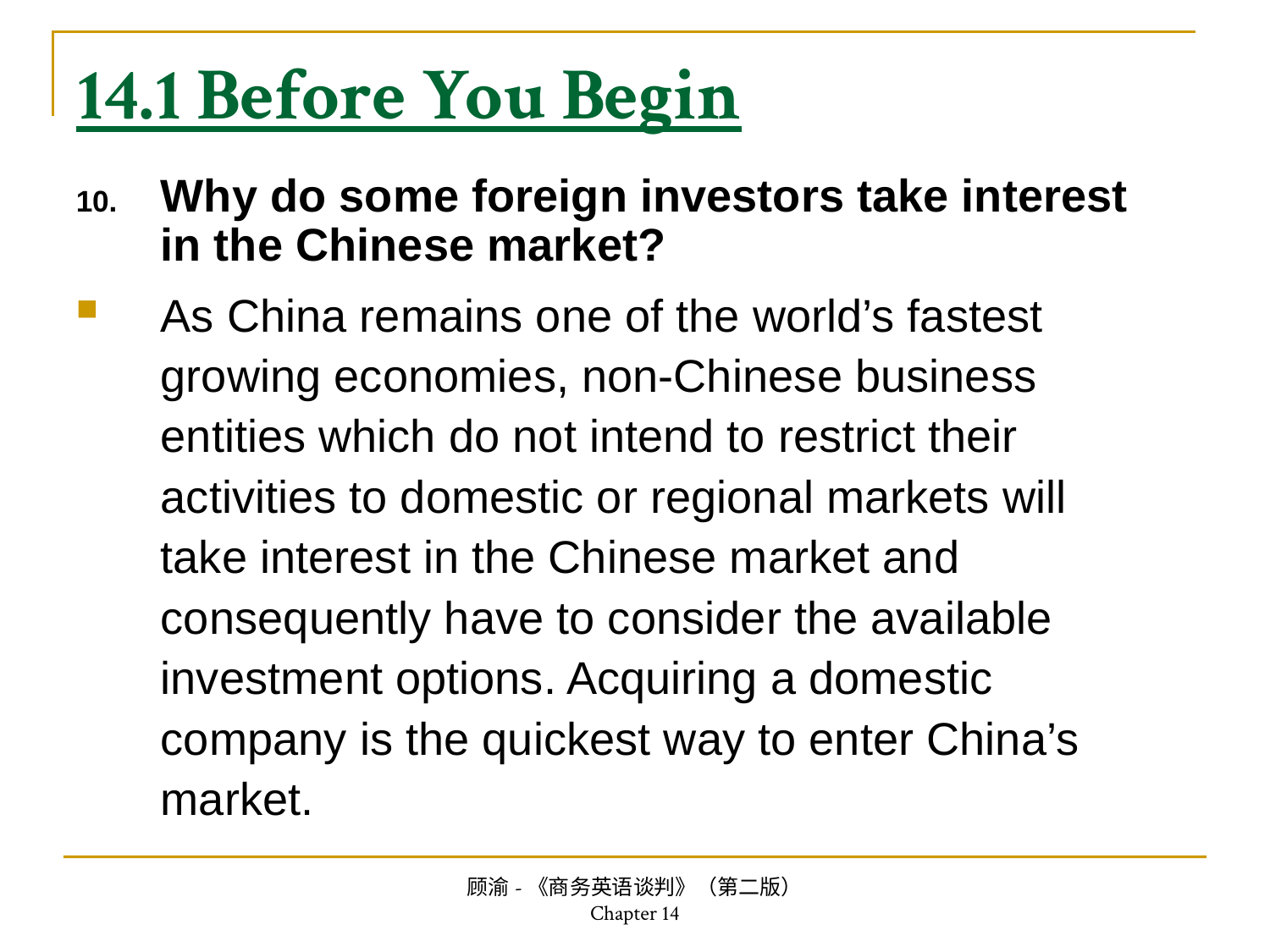

# 14.1 Before You Begin
Why do some foreign investors take interest in the Chinese market?
As China remains one of the world’s fastest growing economies, non-Chinese business entities which do not intend to restrict their activities to domestic or regional markets will take interest in the Chinese market and consequently have to consider the available investment options. Acquiring a domestic company is the quickest way to enter China’s market.

14
顾渝-《商务英语谈判》（第二版） Chapter 14